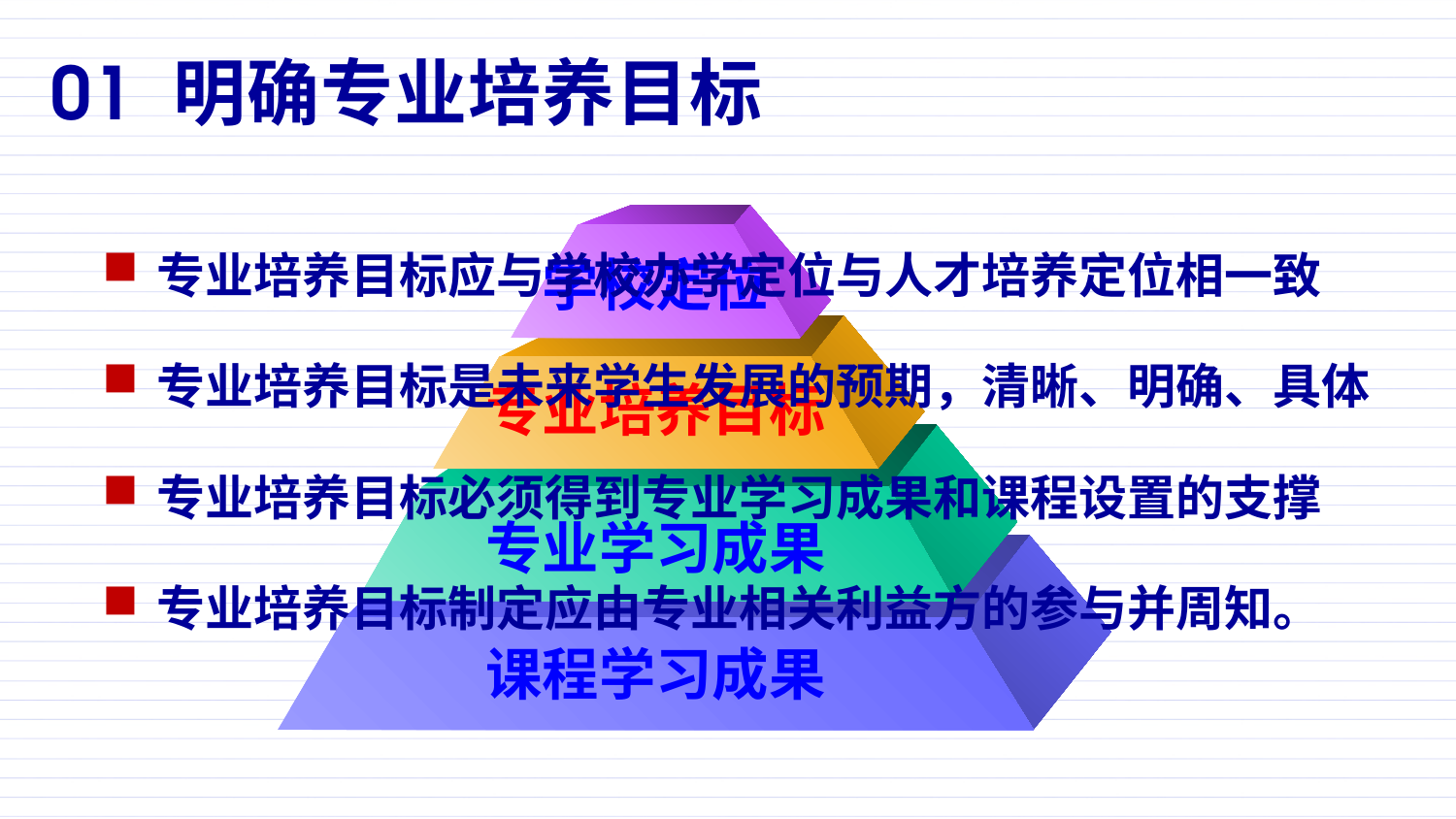

01 明确专业培养目标

学校定位

专业培养目标

专业学习成果

课程学习成果
专业培养目标应与学校办学定位与人才培养定位相一致
专业培养目标是未来学生发展的预期，清晰、明确、具体
专业培养目标必须得到专业学习成果和课程设置的支撑
专业培养目标制定应由专业相关利益方的参与并周知。